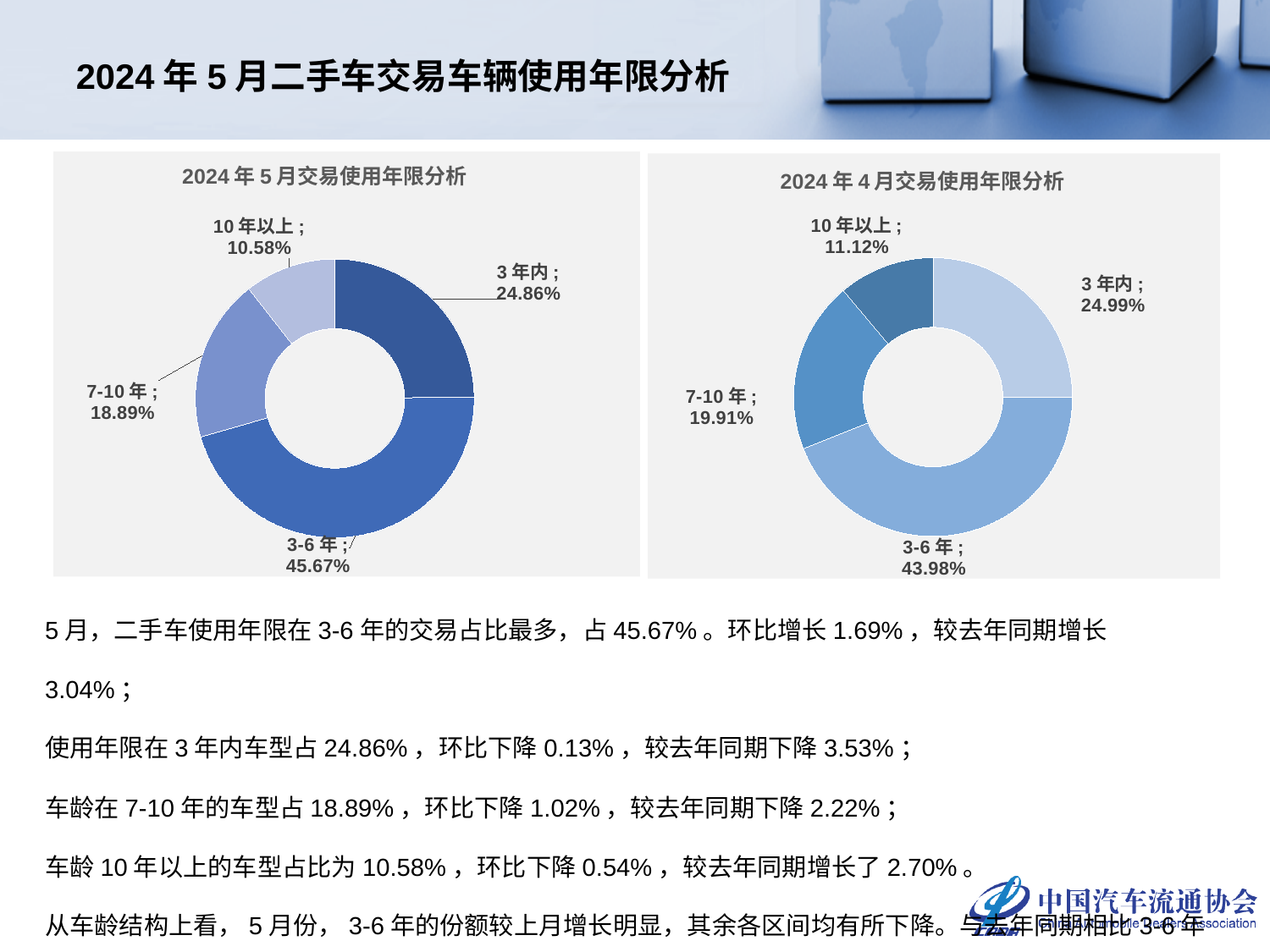

# 2024年5月二手车交易车辆使用年限分析

### Chart: 2024年5月交易使用年限分析

| Category | 车龄占比 |
|---|---|
| 3年内 | 0.24863168138007546 |
| 3-6年 | 0.45672339359425573 |
| 7-10年 | 0.18888255714816715 |
| 10年以上 | 0.10576236787750164 |

### Chart: 2024年4月交易使用年限分析

| Category |  |
|---|---|
| 3年内 | 0.24993522895596224 |
| 3-6年 | 0.43979092204782516 |
| 7-10年 | 0.19907313380476727 |
| 10年以上 | 0.11120071519144534 |
5月，二手车使用年限在3-6年的交易占比最多，占45.67%。环比增长1.69%，较去年同期增长3.04%；
使用年限在3年内车型占24.86%，环比下降0.13%，较去年同期下降3.53%；
车龄在7-10年的车型占18.89%，环比下降1.02%，较去年同期下降2.22%；
车龄10年以上的车型占比为10.58%，环比下降0.54%，较去年同期增长了2.70%。
从车龄结构上看，5月份，3-6年的份额较上月增长明显，其余各区间均有所下降。与去年同期相比3-6年和10年以上的份额整体有所增加。